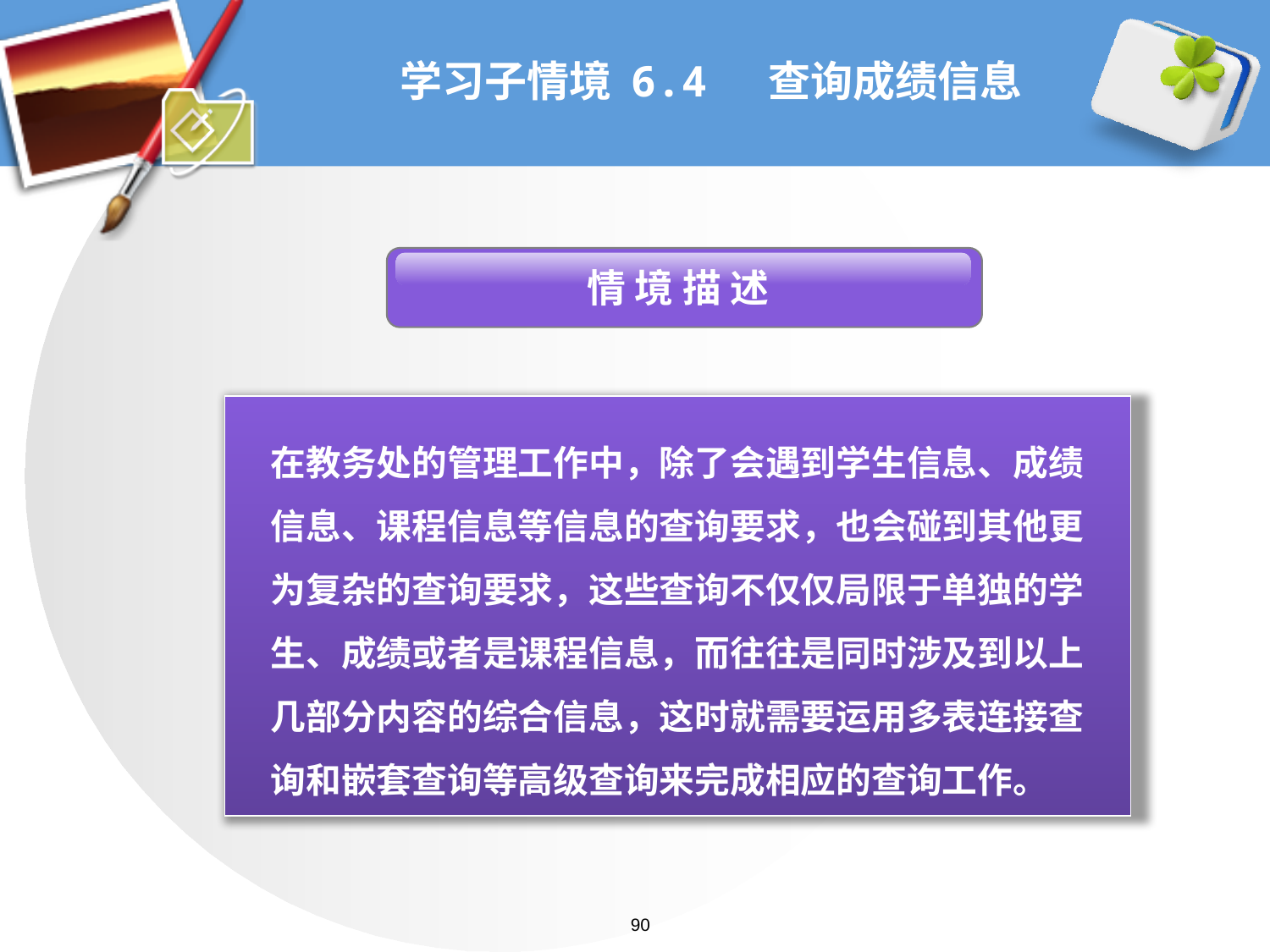

# 学习子情境 6.4  查询成绩信息

  情 境 描 述

在教务处的管理工作中，除了会遇到学生信息、成绩信息、课程信息等信息的查询要求，也会碰到其他更为复杂的查询要求，这些查询不仅仅局限于单独的学生、成绩或者是课程信息，而往往是同时涉及到以上几部分内容的综合信息，这时就需要运用多表连接查询和嵌套查询等高级查询来完成相应的查询工作。
90